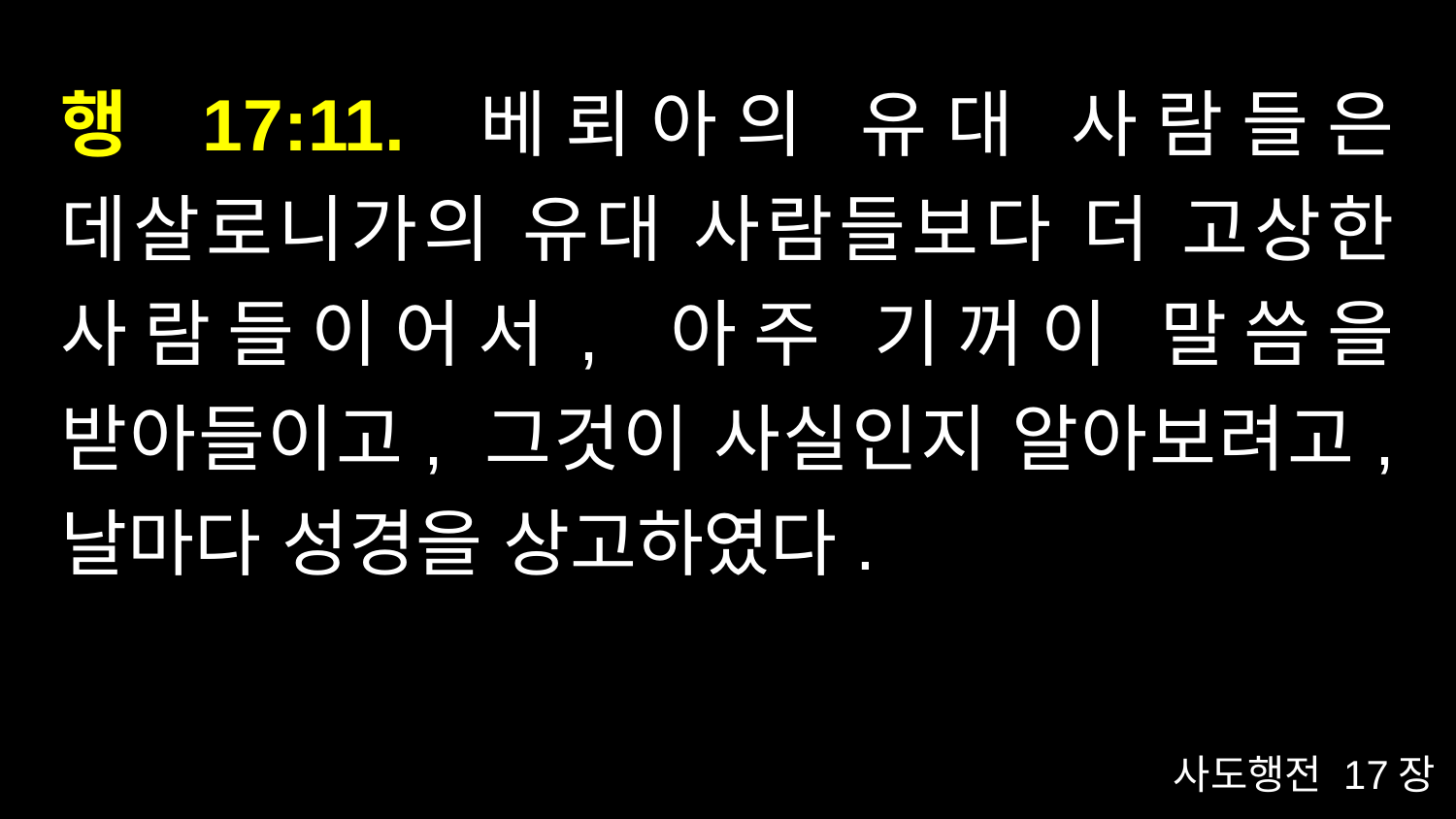

# 행 17:11. 베뢰아의 유대 사람들은 데살로니가의 유대 사람들보다 더 고상한 사람들이어서, 아주 기꺼이 말씀을 받아들이고, 그것이 사실인지 알아보려고, 날마다 성경을 상고하였다.
사도행전 17장